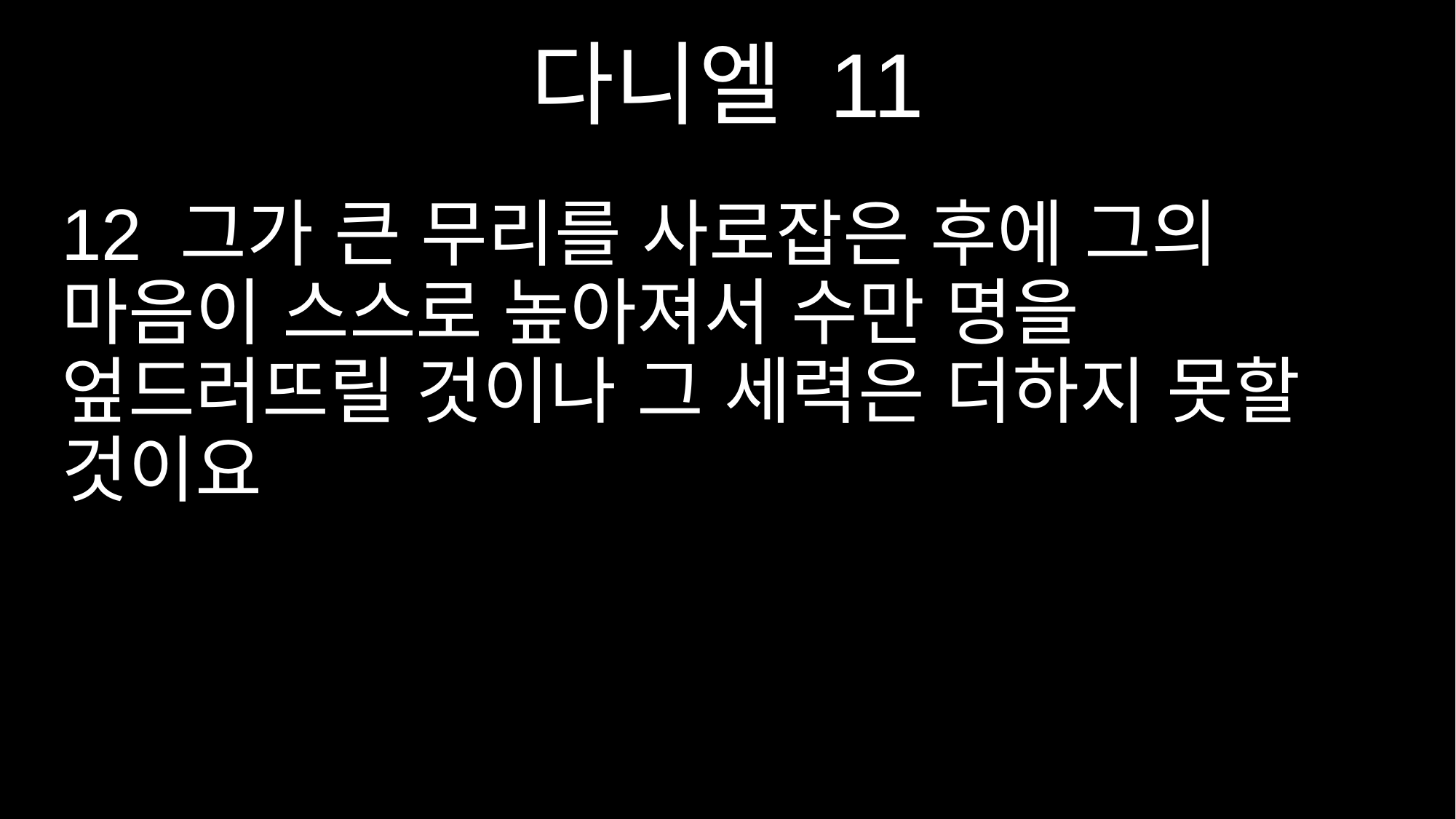

다니엘 11
12 그가 큰 무리를 사로잡은 후에 그의 마음이 스스로 높아져서 수만 명을 엎드러뜨릴 것이나 그 세력은 더하지 못할 것이요